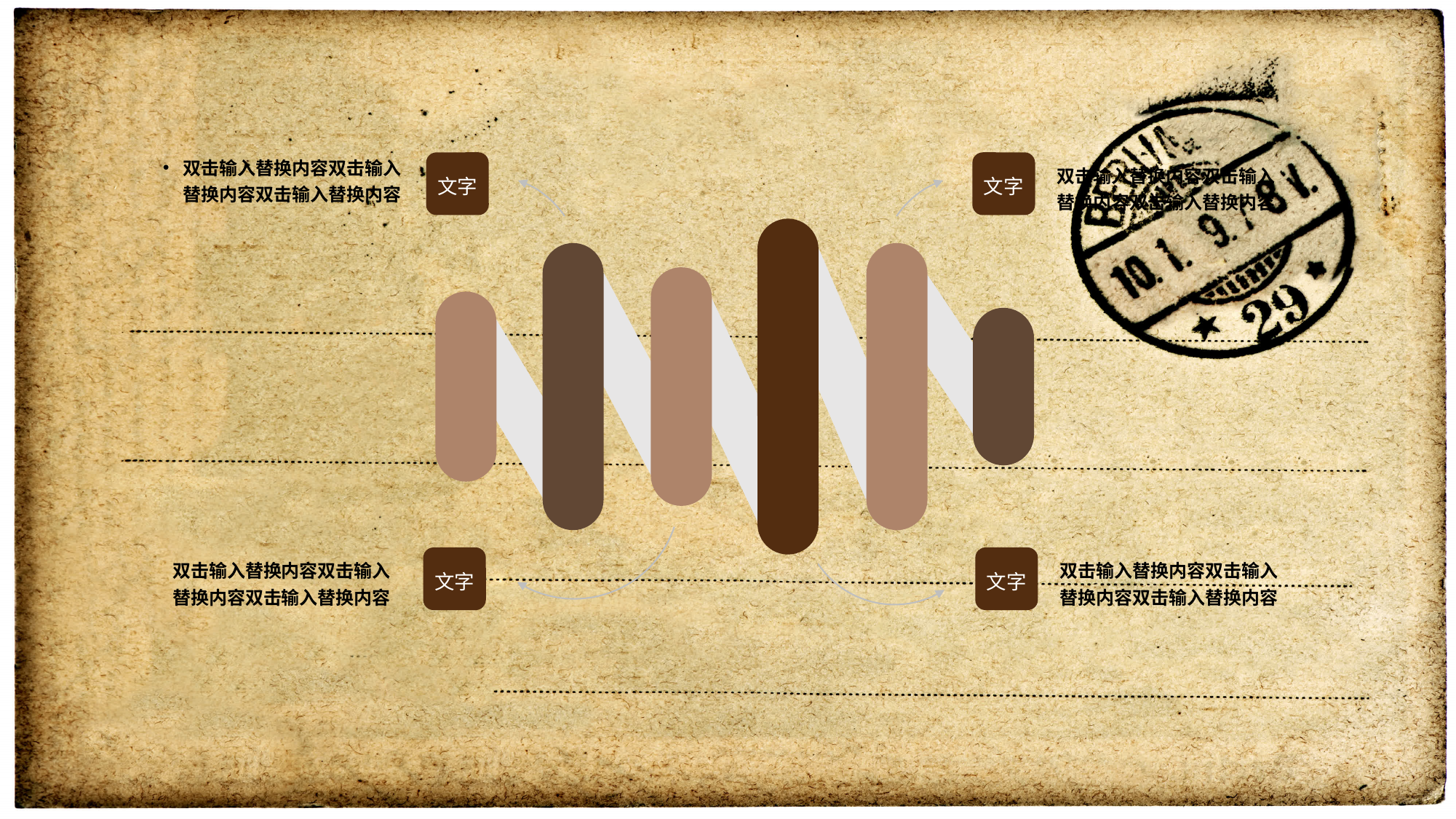

双击输入替换内容双击输入替换内容双击输入替换内容

文字
文字
双击输入替换内容双击输入替换内容双击输入替换内容

文字
文字
双击输入替换内容双击输入替换内容双击输入替换内容

双击输入替换内容双击输入替换内容双击输入替换内容